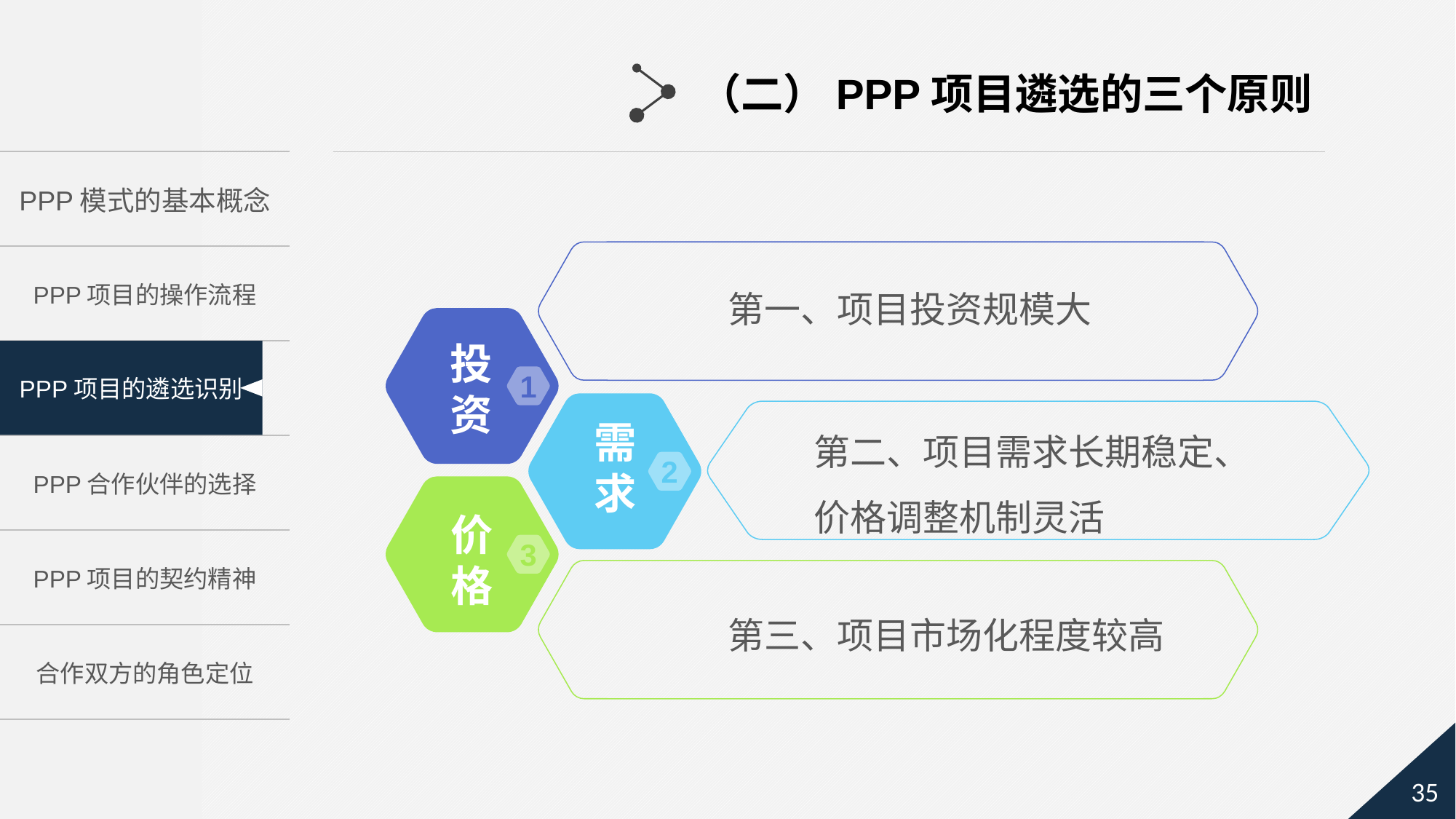

（二）PPP项目遴选的三个原则

第一、项目投资规模大
投
资

1

第二、项目需求长期稳定、价格调整机制灵活
需
求

2

价
格

3

第三、项目市场化程度较高